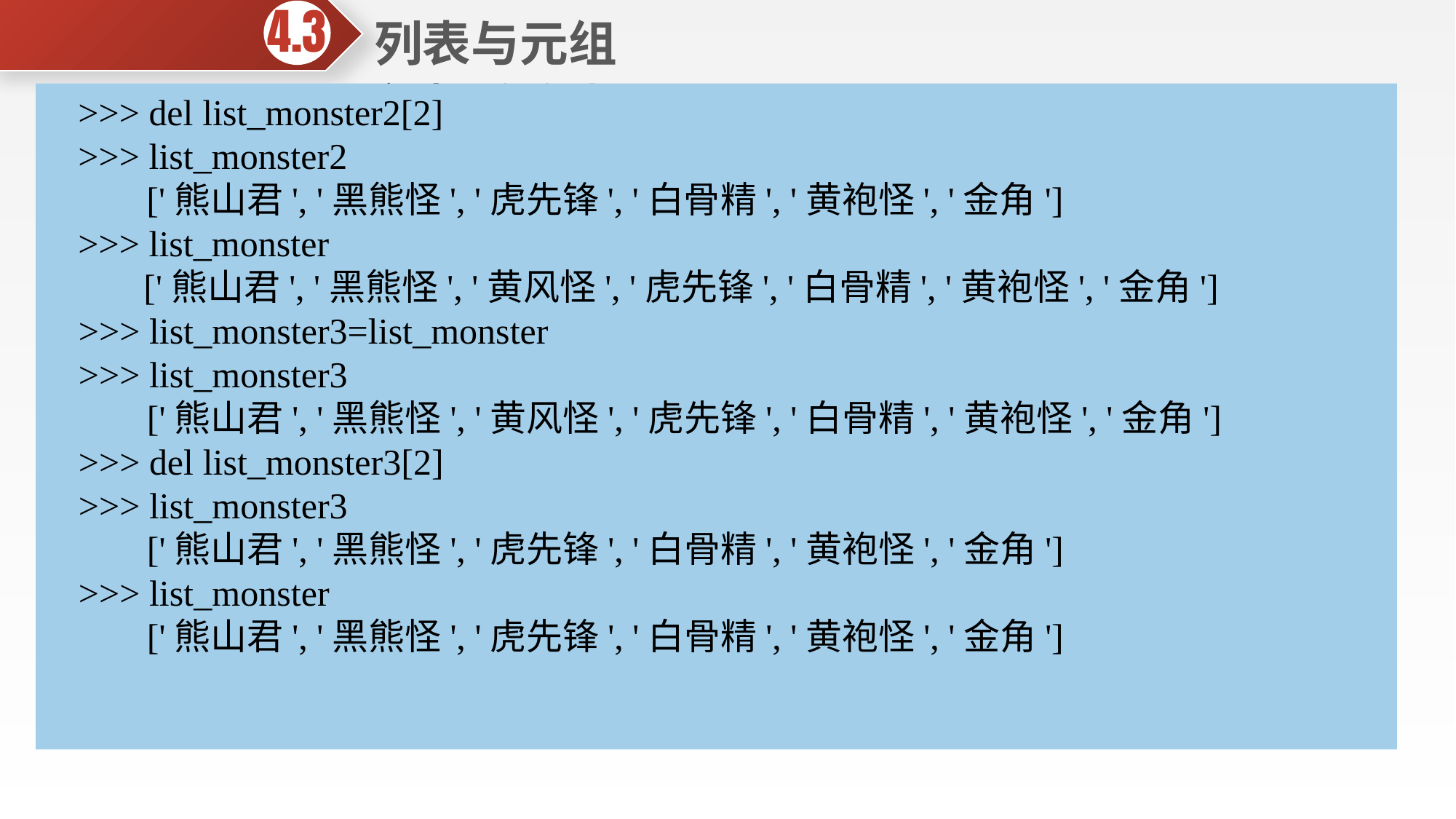

列表与元组

4.3
   2.copy()方法进行复制
>>> del list_monster2[2]
>>> list_monster2
    ['熊山君', '黑熊怪', '虎先锋', '白骨精', '黄袍怪', '金角']
>>> list_monster
        ['熊山君', '黑熊怪', '黄风怪', '虎先锋', '白骨精', '黄袍怪', '金角']
>>> list_monster3=list_monster
>>> list_monster3
    ['熊山君', '黑熊怪', '黄风怪', '虎先锋', '白骨精', '黄袍怪', '金角']
>>> del list_monster3[2]
>>> list_monster3
    ['熊山君', '黑熊怪', '虎先锋', '白骨精', '黄袍怪', '金角']
>>> list_monster
    ['熊山君', '黑熊怪', '虎先锋', '白骨精', '黄袍怪', '金角']

>>> list_monster2=list_monster.copy()
>>> list_monster2
['熊山君', '黑熊怪', '黄风怪', '虎先锋', '白骨精', '黄袍怪', '金角']
>>> id(list_monster2)
2117851030976
3.“浅拷贝”与“深拷贝”
         直接的列表赋值，只是对原列表增加了一个新的引用名称，新变量名和旧变量名指向同一片区域，当一个列表变量所对应列表的内容被修改，另一个列表变量的内容也会相应发生变化，因为其本质上是同一个列表对象。因此直接的列表赋值过程被称为“浅拷贝”。
     当使用copy()方法进行列表复制是，程序会在内存另一个区域，复制一份与原列表内容完全相同的副本，此时新的列表变量与旧列表变量是完全独立的两个变量，彼此之间没有关联。因此通过copy()方法生成新列表变量的过程被称为“深拷贝”。